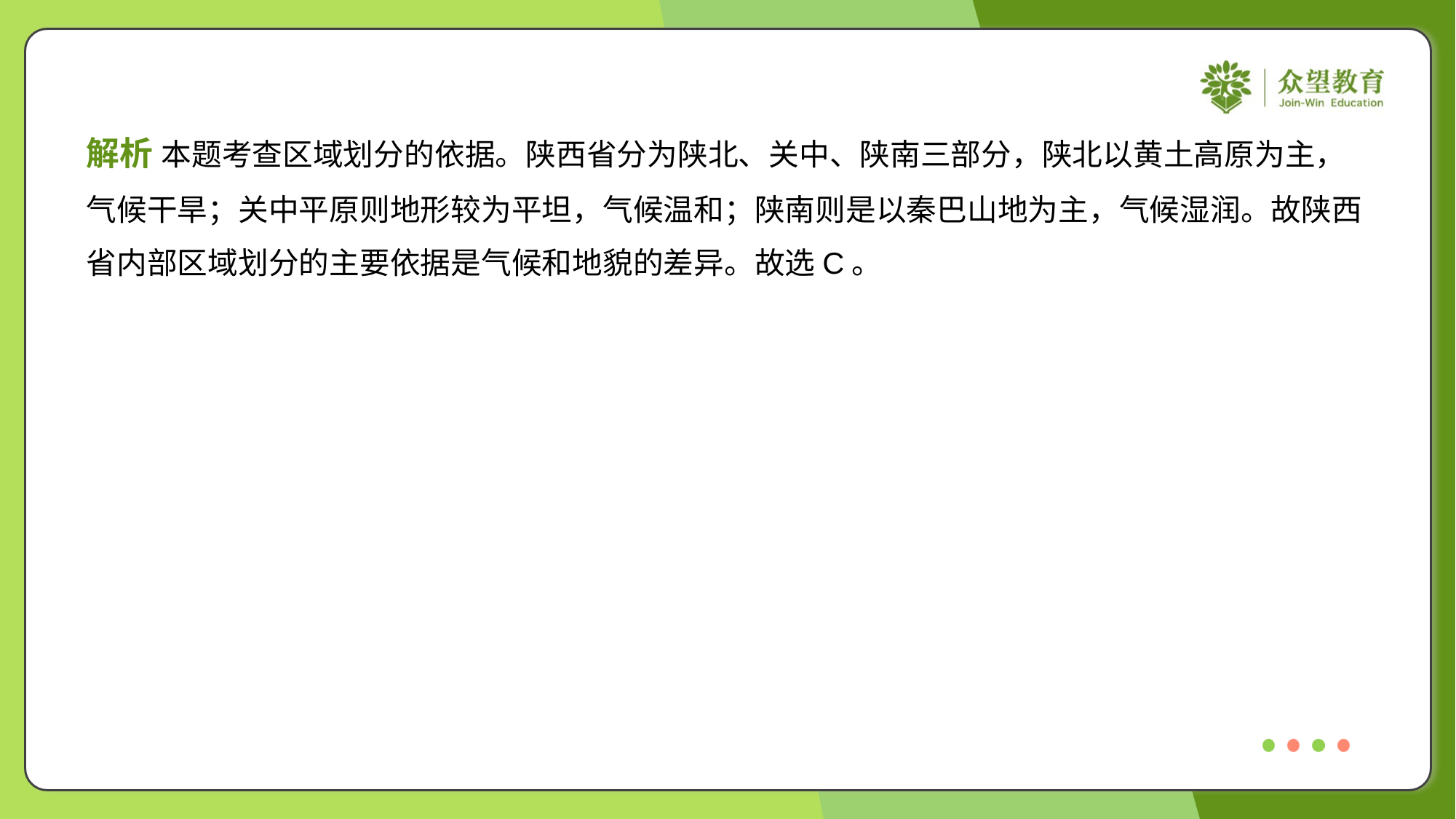

解析 本题考查区域划分的依据。陕西省分为陕北、关中、陕南三部分，陕北以黄土高原为主，
气候干旱；关中平原则地形较为平坦，气候温和；陕南则是以秦巴山地为主，气候湿润。故陕西
省内部区域划分的主要依据是气候和地貌的差异。故选C。